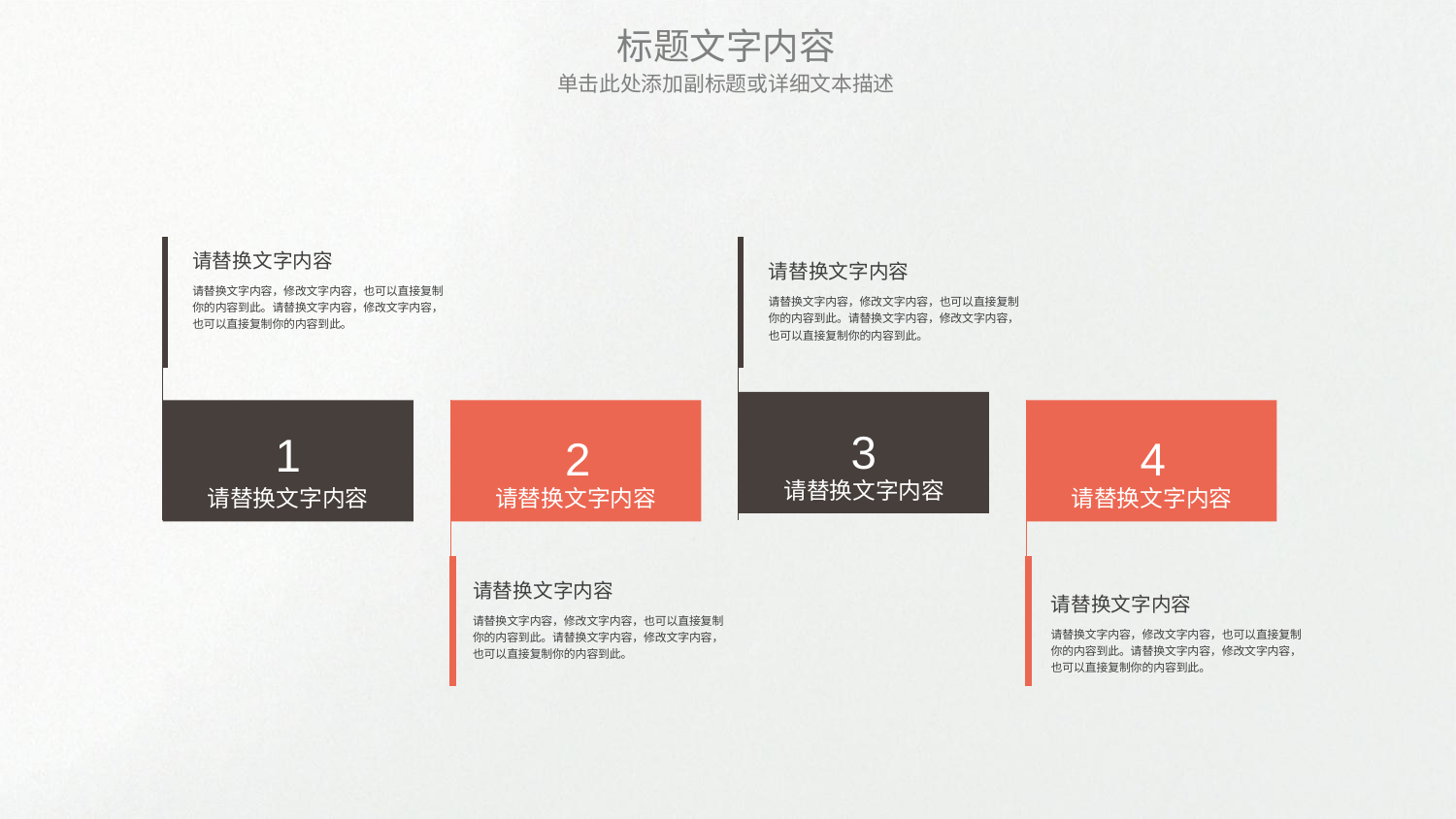

标题文字内容
单击此处添加副标题或详细文本描述
请替换文字内容

请替换文字内容
请替换文字内容，修改文字内容，也可以直接复制你的内容到此。请替换文字内容，修改文字内容，也可以直接复制你的内容到此。
请替换文字内容，修改文字内容，也可以直接复制你的内容到此。请替换文字内容，修改文字内容，也可以直接复制你的内容到此。

3
请替换文字内容

1
请替换文字内容

2
请替换文字内容

4
请替换文字内容
请替换文字内容
请替换文字内容
请替换文字内容，修改文字内容，也可以直接复制你的内容到此。请替换文字内容，修改文字内容，也可以直接复制你的内容到此。
请替换文字内容，修改文字内容，也可以直接复制你的内容到此。请替换文字内容，修改文字内容，也可以直接复制你的内容到此。